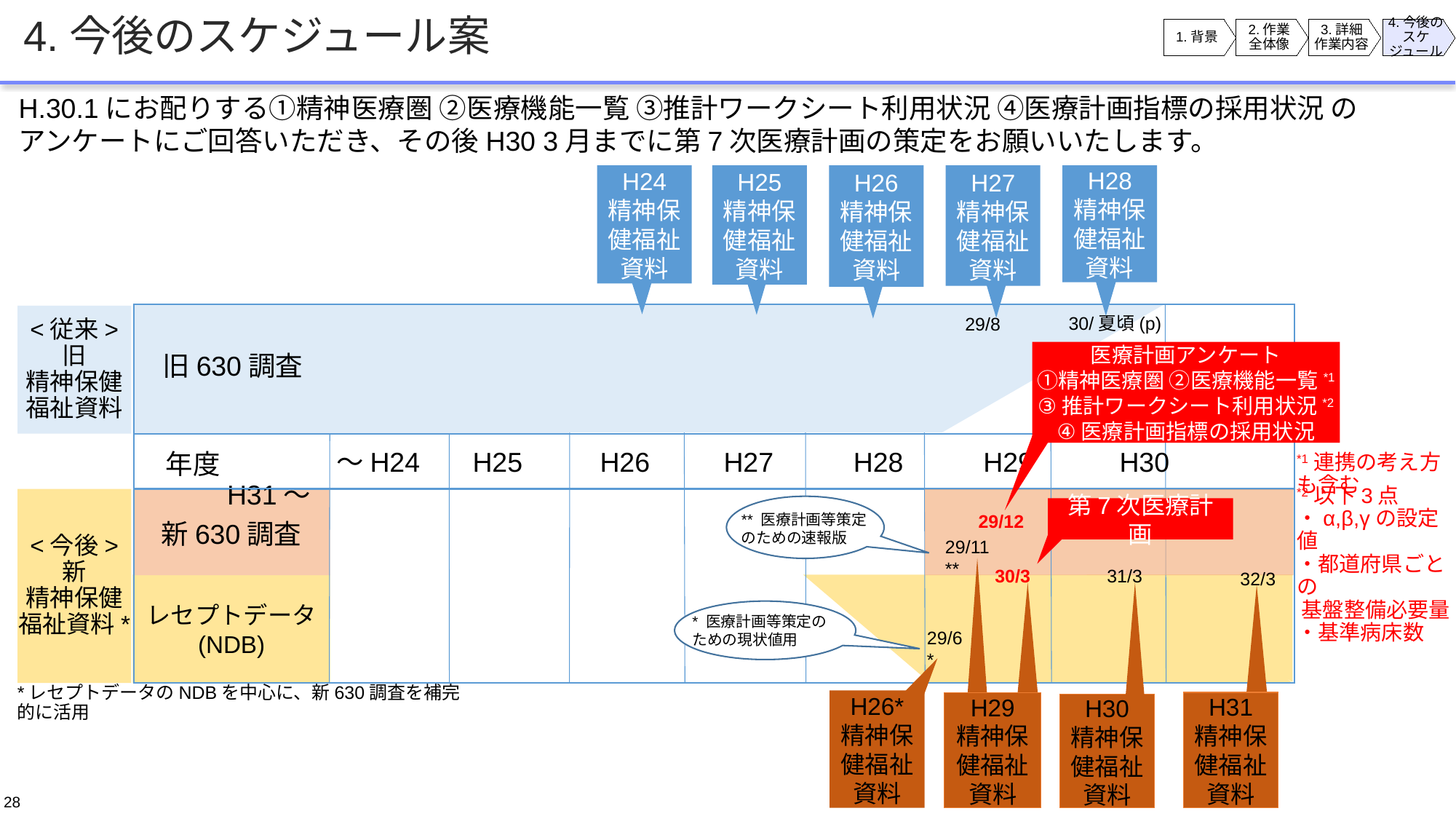

# 4.今後のスケジュール案
1.背景
2.作業
全体像
3.詳細
作業内容
4.今後の
スケジュール
H.30.1にお配りする①精神医療圏 ②医療機能一覧 ③推計ワークシート利用状況 ④医療計画指標の採用状況 のアンケートにご回答いただき、その後H30 3月までに第7次医療計画の策定をお願いいたします。
H24
精神保健福祉資料

H25
精神保健福祉資料

H26
精神保健福祉資料

H27
精神保健福祉資料

H28
精神保健福祉資料

<従来>
旧
精神保健
福祉資料
30/夏頃(p)
29/8
医療計画アンケート
①精神医療圏 ②医療機能一覧*1
③推計ワークシート利用状況*2
④医療計画指標の採用状況
旧630調査

　　　　～H24　  H25　      H26　　 H27　　  H28　 　 H29　　   H30　　  H31～
年度
*1連携の考え方
も含む
<今後>
新
精神保健
福祉資料*

** 医療計画等策定のための速報版
第7次医療計画

*2以下3点
・α,β,γの設定値
・都道府県ごとの
 基盤整備必要量
・基準病床数
29/12
新630調査
29/11
**

31/3
30/3
32/3

レセプトデータ
(NDB)

H30
精神保健福祉資料

H31
精神保健福祉資料

* 医療計画等策定のための現状値用
29/6
*

*レセプトデータのNDBを中心に、新630調査を補完的に活用
H26*
精神保健福祉資料
H29
精神保健福祉資料